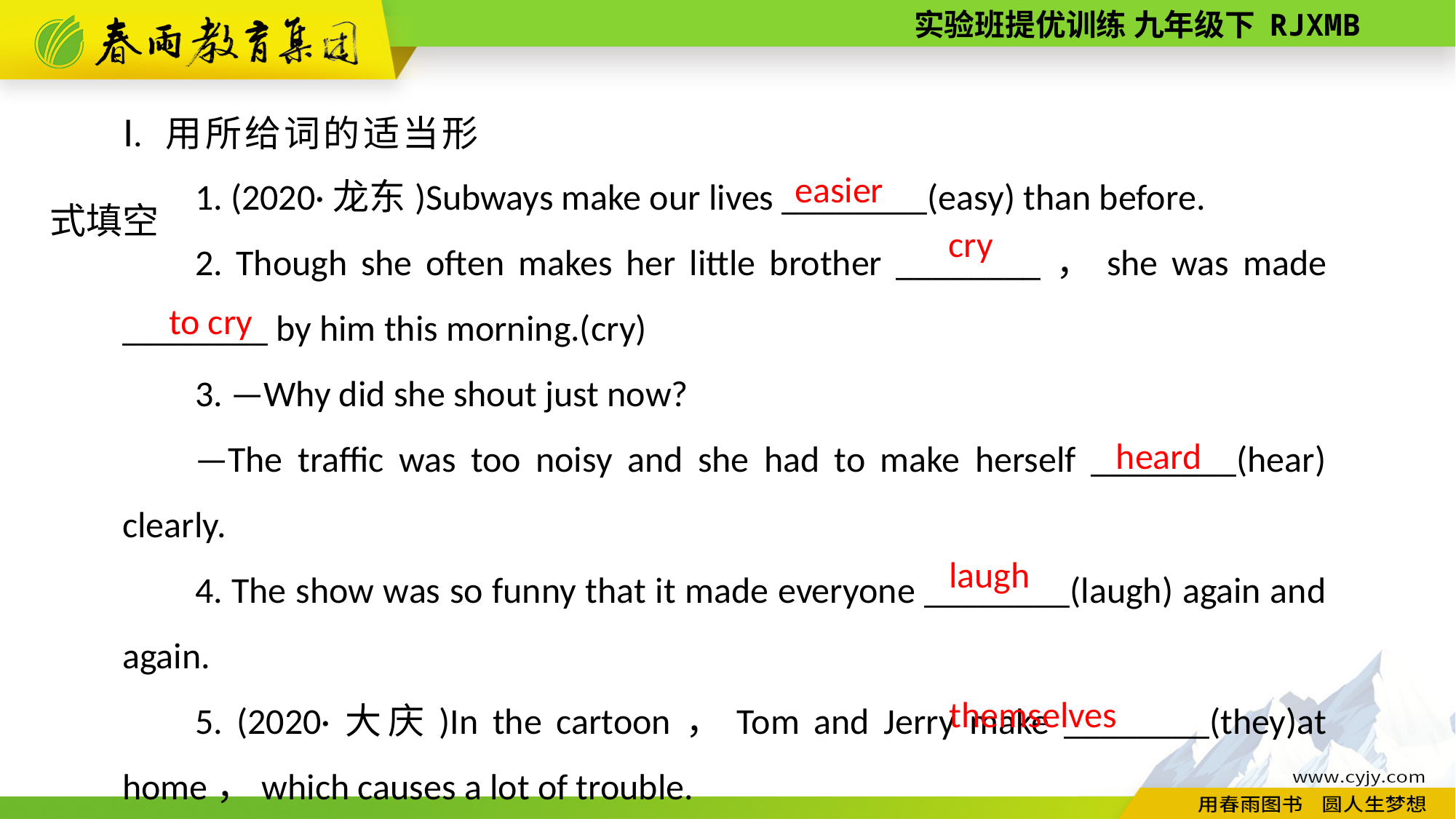

Ⅰ. 用所给词的适当形式填空
1. (2020·龙东)Subways make our lives ________(easy) than before.
2. Though she often makes her little brother ________，she was made ________ by him this morning.(cry)
3. —Why did she shout just now?
—The traffic was too noisy and she had to make herself ________(hear) clearly.
4. The show was so funny that it made everyone ________(laugh) again and again.
5. (2020·大庆)In the cartoon，Tom and Jerry make ________(they)at home，which causes a lot of trouble.
easier
cry
to cry
heard
laugh
themselves